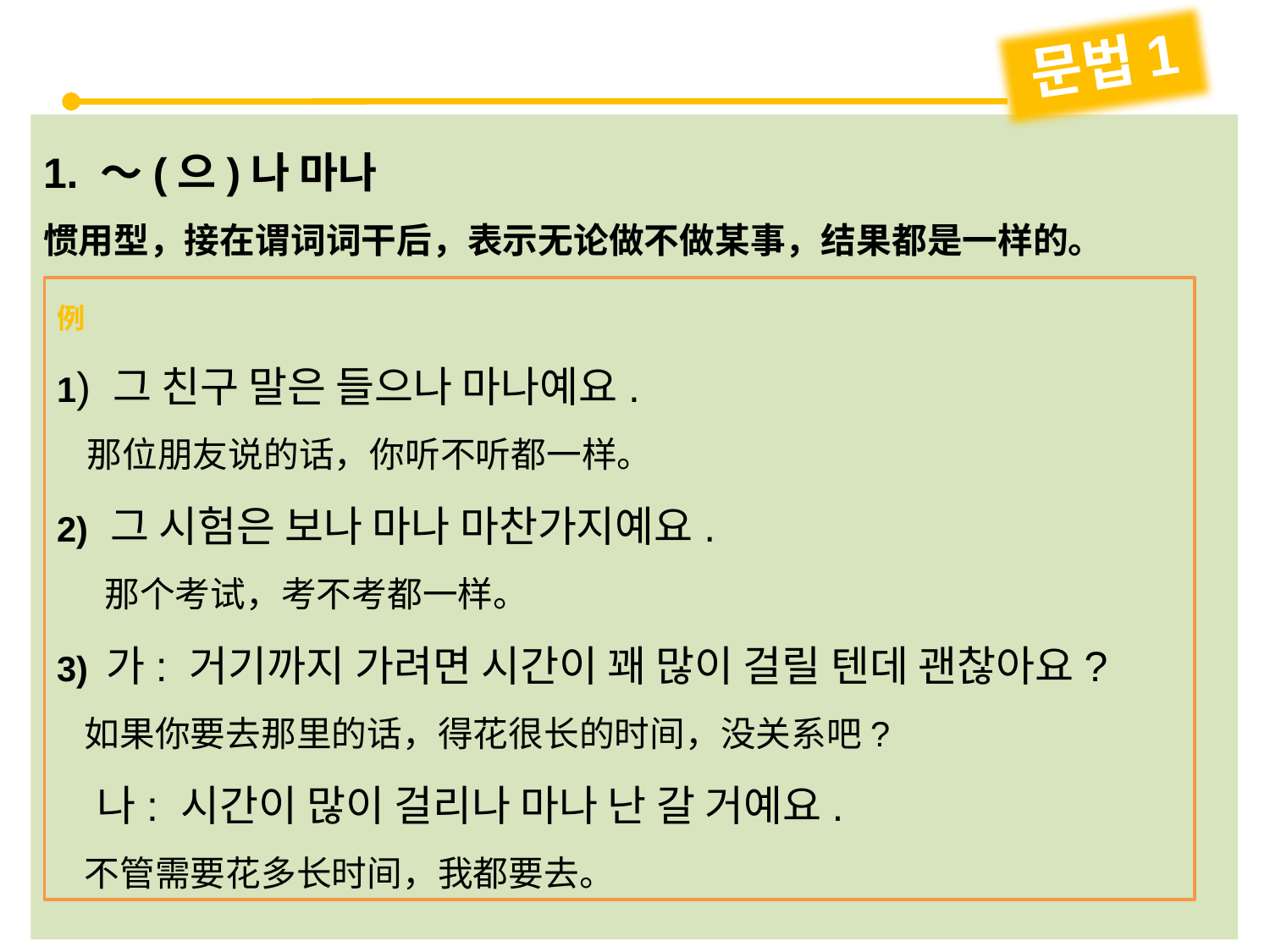

문법1
1. ～(으)나 마나
惯用型，接在谓词词干后，表示无论做不做某事，结果都是一样的。

例
1) 그 친구 말은 들으나 마나예요.
   那位朋友说的话，你听不听都一样。
2) 그 시험은 보나 마나 마찬가지예요.
     那个考试，考不考都一样。
3) 가: 거기까지 가려면 시간이 꽤 많이 걸릴 텐데 괜찮아요?
   如果你要去那里的话，得花很长的时间，没关系吧?
    나: 시간이 많이 걸리나 마나 난 갈 거예요.
   不管需要花多长时间，我都要去。